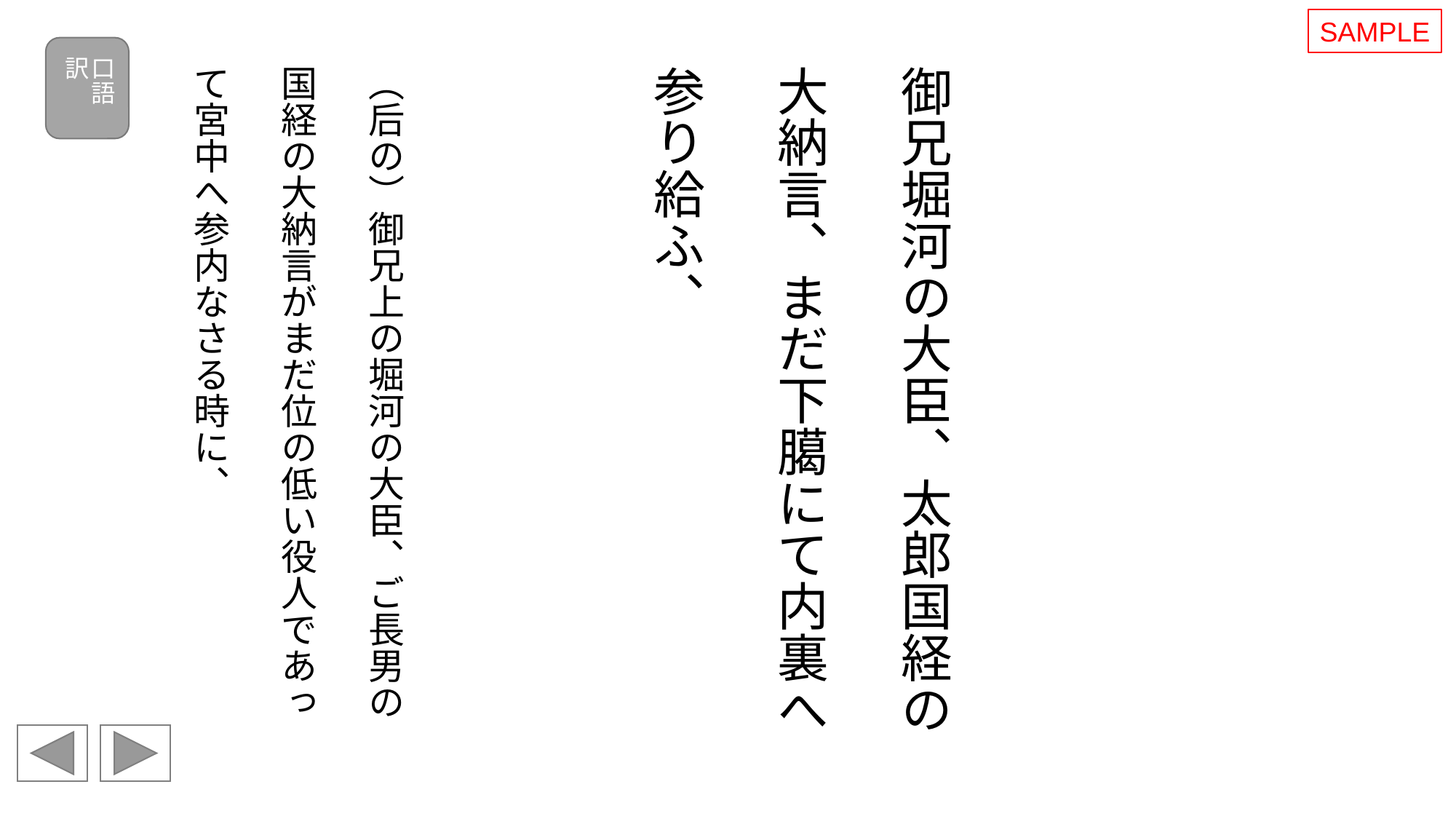

SAMPLE
口語訳
（后の）御兄上の堀河の大臣、ご長男の国経の大納言がまだ位の低い役人であって宮中へ参内なさる時に、
御兄堀河の大臣、太郎国経の大納言、まだ下臈にて内裏へ参り給ふ、